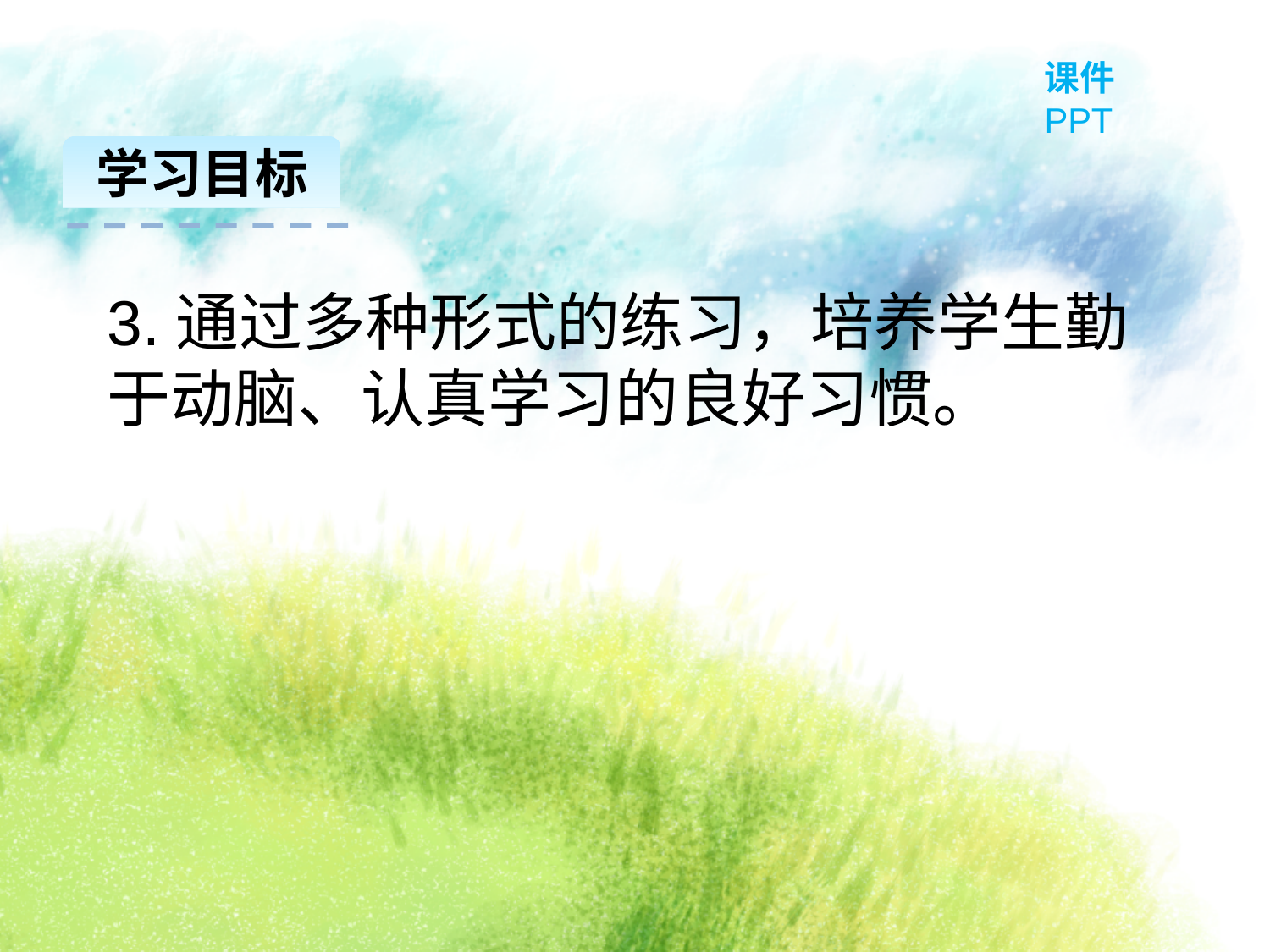

课件PPT
学习目标

3.通过多种形式的练习，培养学生勤于动脑、认真学习的良好习惯。